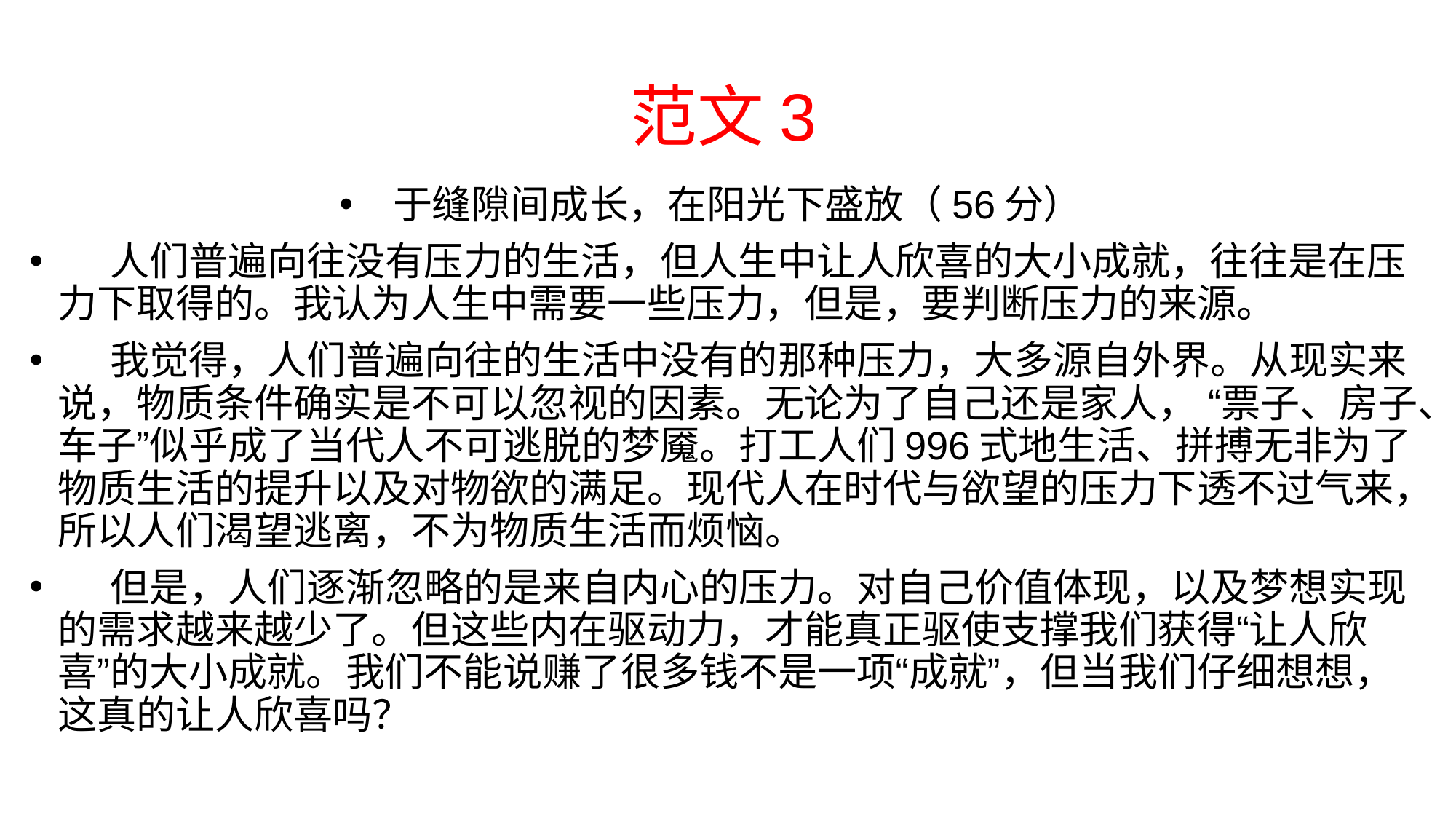

# 范文3
于缝隙间成长，在阳光下盛放（56分）
    人们普遍向往没有压力的生活，但人生中让人欣喜的大小成就，往往是在压力下取得的。我认为人生中需要一些压力，但是，要判断压力的来源。
    我觉得，人们普遍向往的生活中没有的那种压力，大多源自外界。从现实来说，物质条件确实是不可以忽视的因素。无论为了自己还是家人， “票子、房子、车子”似乎成了当代人不可逃脱的梦魇。打工人们996式地生活、拼搏无非为了物质生活的提升以及对物欲的满足。现代人在时代与欲望的压力下透不过气来，所以人们渴望逃离，不为物质生活而烦恼。
    但是，人们逐渐忽略的是来自内心的压力。对自己价值体现，以及梦想实现的需求越来越少了。但这些内在驱动力，才能真正驱使支撑我们获得“让人欣喜”的大小成就。我们不能说赚了很多钱不是一项“成就”，但当我们仔细想想，这真的让人欣喜吗？